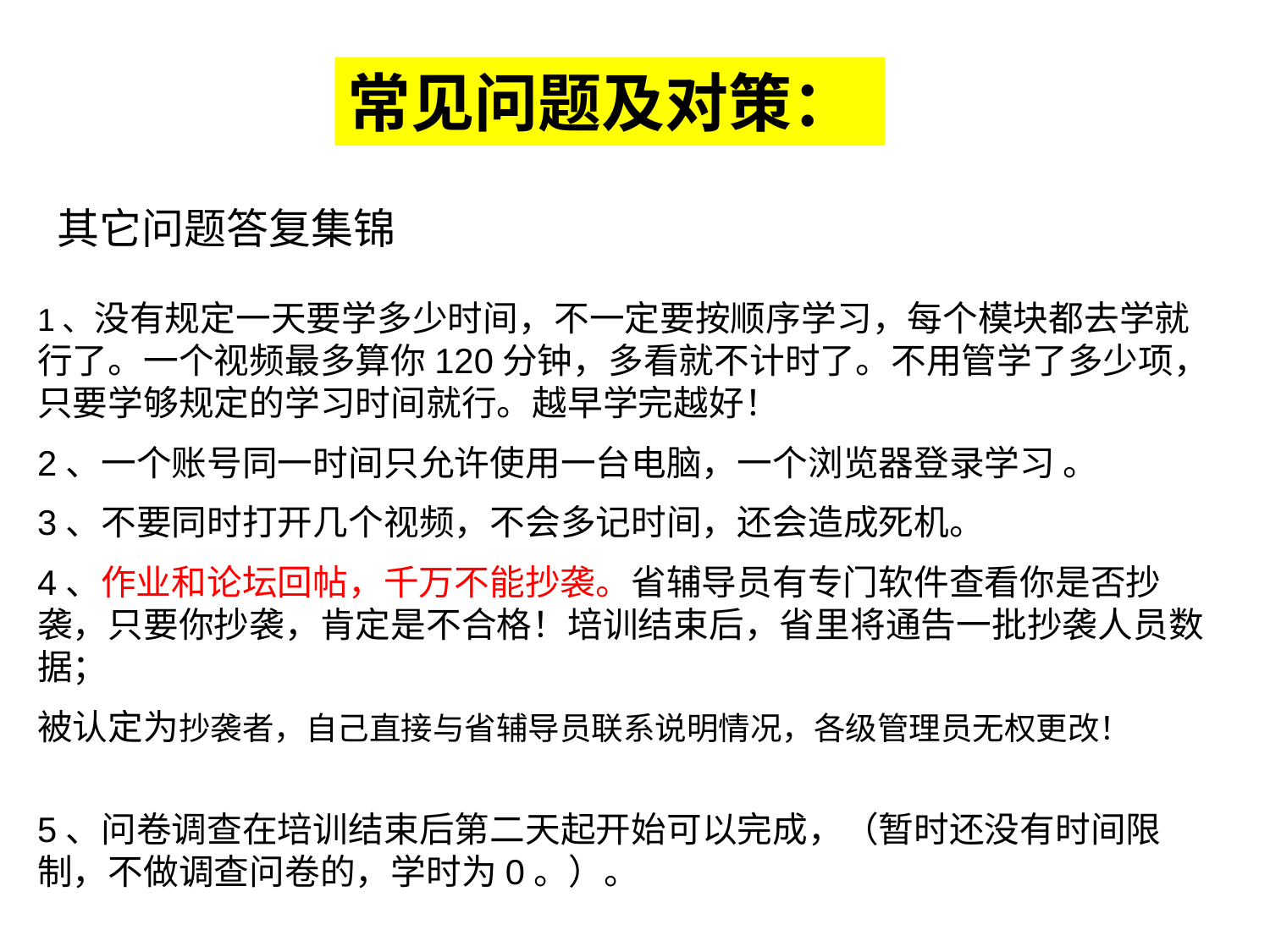

常见问题及对策：
其它问题答复集锦
1、没有规定一天要学多少时间，不一定要按顺序学习，每个模块都去学就行了。一个视频最多算你120分钟，多看就不计时了。不用管学了多少项，只要学够规定的学习时间就行。越早学完越好！
2、一个账号同一时间只允许使用一台电脑，一个浏览器登录学习 。
3、不要同时打开几个视频，不会多记时间，还会造成死机。
4、作业和论坛回帖，千万不能抄袭。省辅导员有专门软件查看你是否抄袭，只要你抄袭，肯定是不合格！培训结束后，省里将通告一批抄袭人员数据；
被认定为抄袭者，自己直接与省辅导员联系说明情况，各级管理员无权更改！

5、问卷调查在培训结束后第二天起开始可以完成，（暂时还没有时间限制，不做调查问卷的，学时为0。）。